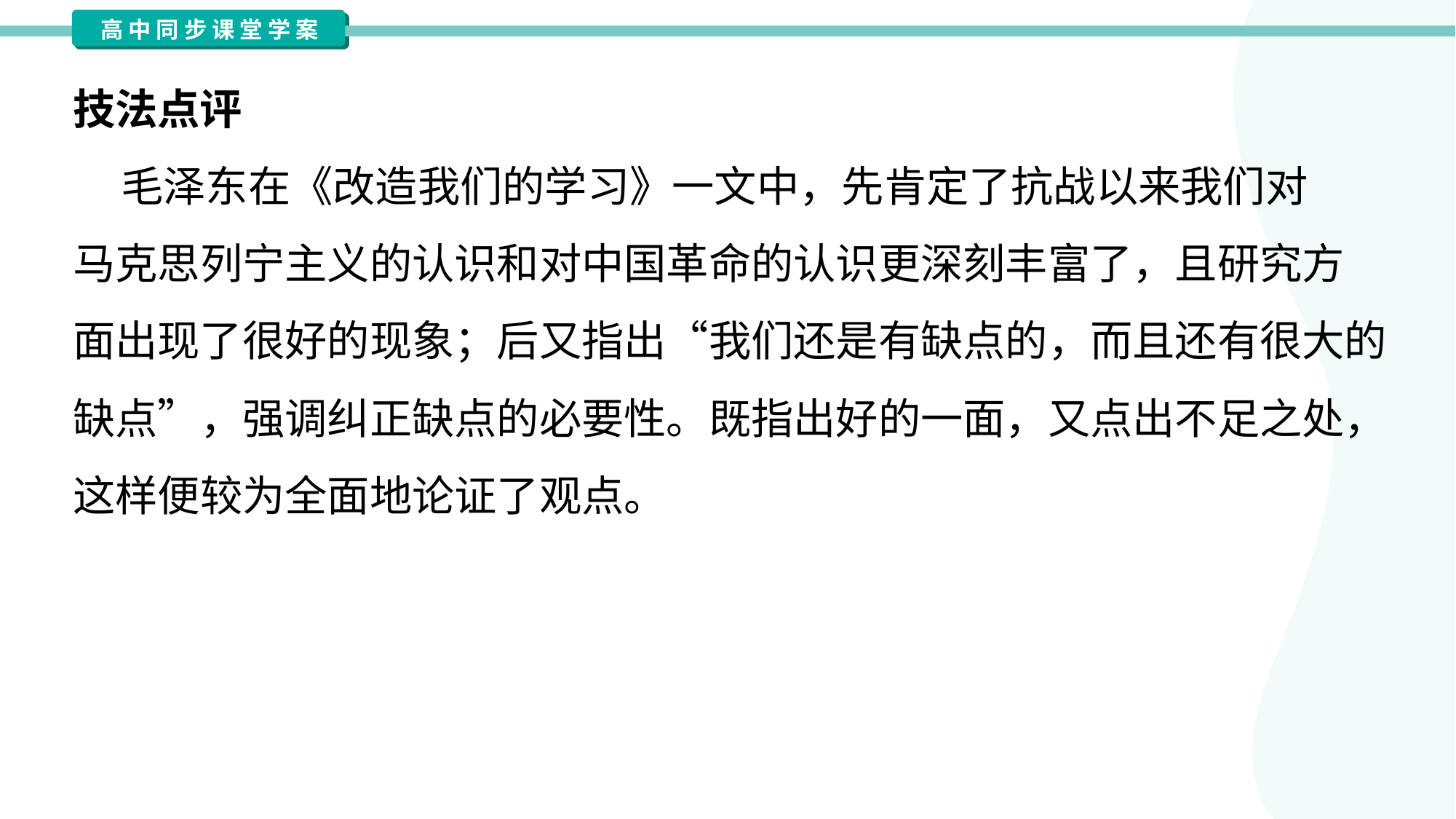

技法点评
    毛泽东在《改造我们的学习》一文中，先肯定了抗战以来我们对
马克思列宁主义的认识和对中国革命的认识更深刻丰富了，且研究方
面出现了很好的现象；后又指出“我们还是有缺点的，而且还有很大的
缺点”，强调纠正缺点的必要性。既指出好的一面，又点出不足之处，
这样便较为全面地论证了观点。